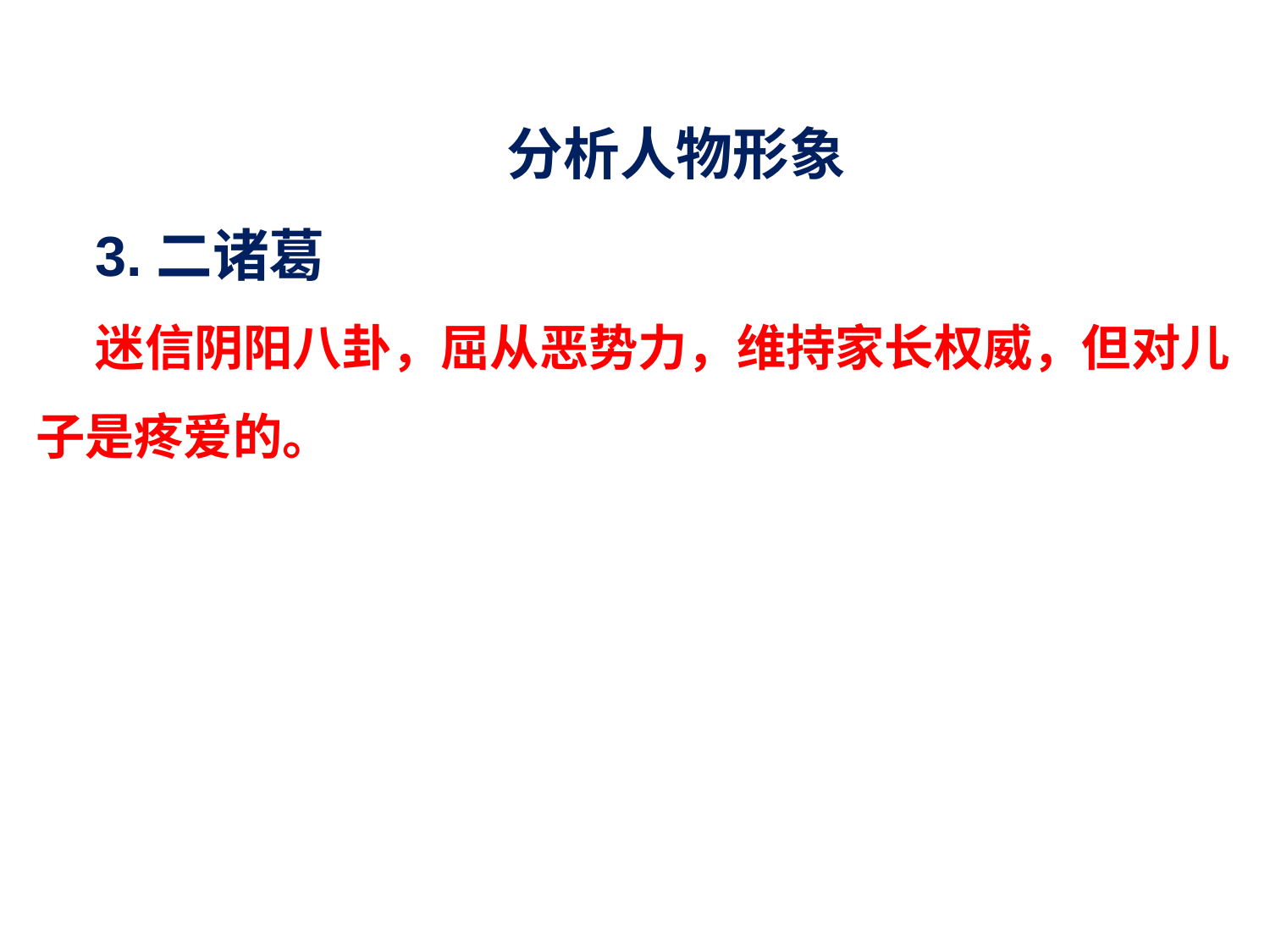

分析人物形象
3.二诸葛
迷信阴阳八卦，屈从恶势力，维持家长权威，但对儿子是疼爱的。